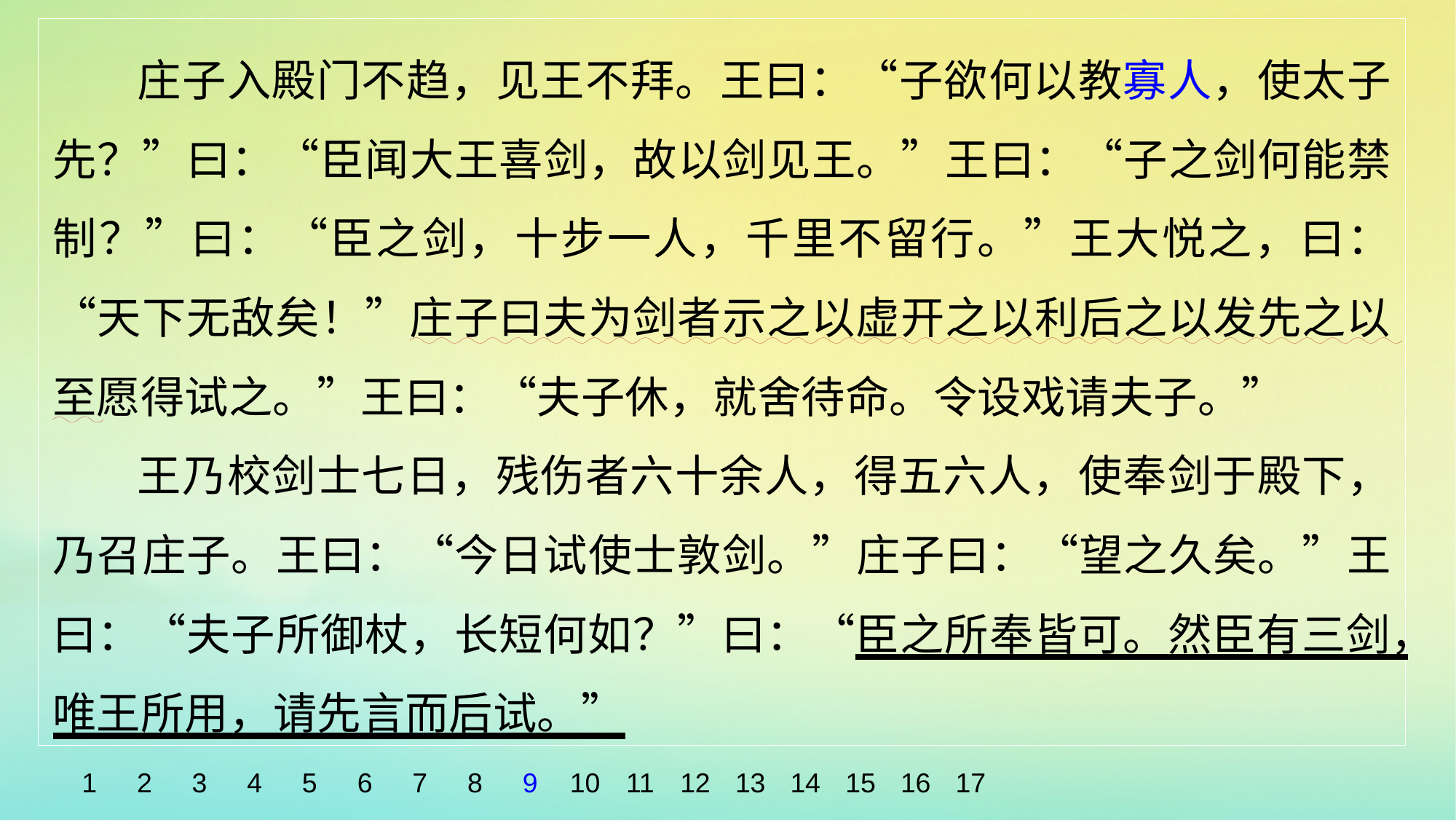

庄子入殿门不趋，见王不拜。王曰：“子欲何以教寡人，使太子先？”曰：“臣闻大王喜剑，故以剑见王。”王曰：“子之剑何能禁制？”曰：“臣之剑，十步一人，千里不留行。”王大悦之，曰：“天下无敌矣！”庄子曰夫为剑者示之以虚开之以利后之以发先之以至愿得试之。”王曰：“夫子休，就舍待命。令设戏请夫子。”
王乃校剑士七日，残伤者六十余人，得五六人，使奉剑于殿下，乃召庄子。王曰：“今日试使士敦剑。”庄子曰：“望之久矣。”王曰：“夫子所御杖，长短何如？”曰：“臣之所奉皆可。然臣有三剑，唯王所用，请先言而后试。”
1
2
3
4
5
6
7
8
9
10
11
12
13
14
15
16
17